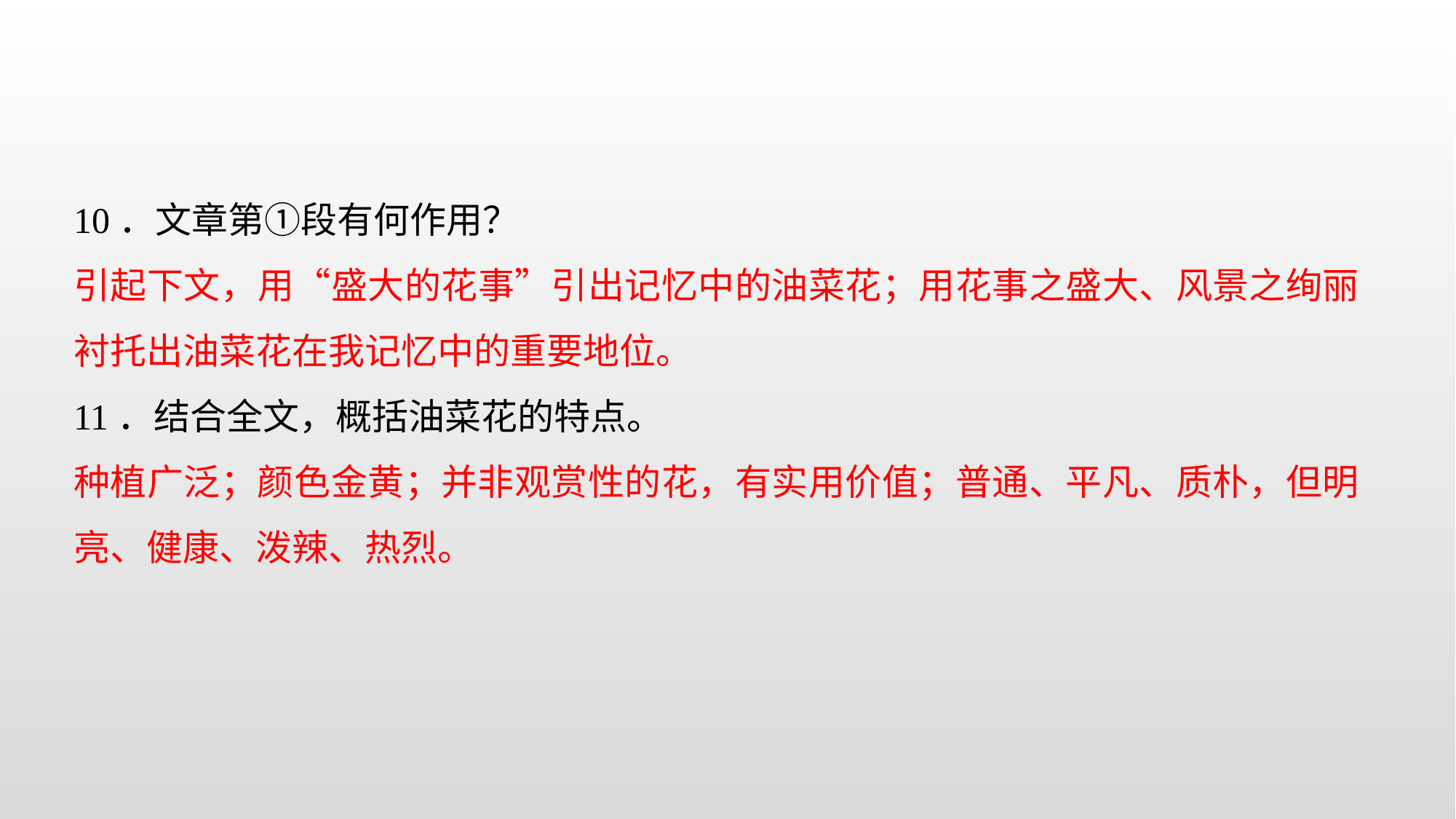

10．文章第①段有何作用？
引起下文，用“盛大的花事”引出记忆中的油菜花；用花事之盛大、风景之绚丽衬托出油菜花在我记忆中的重要地位。
11．结合全文，概括油菜花的特点。
种植广泛；颜色金黄；并非观赏性的花，有实用价值；普通、平凡、质朴，但明亮、健康、泼辣、热烈。